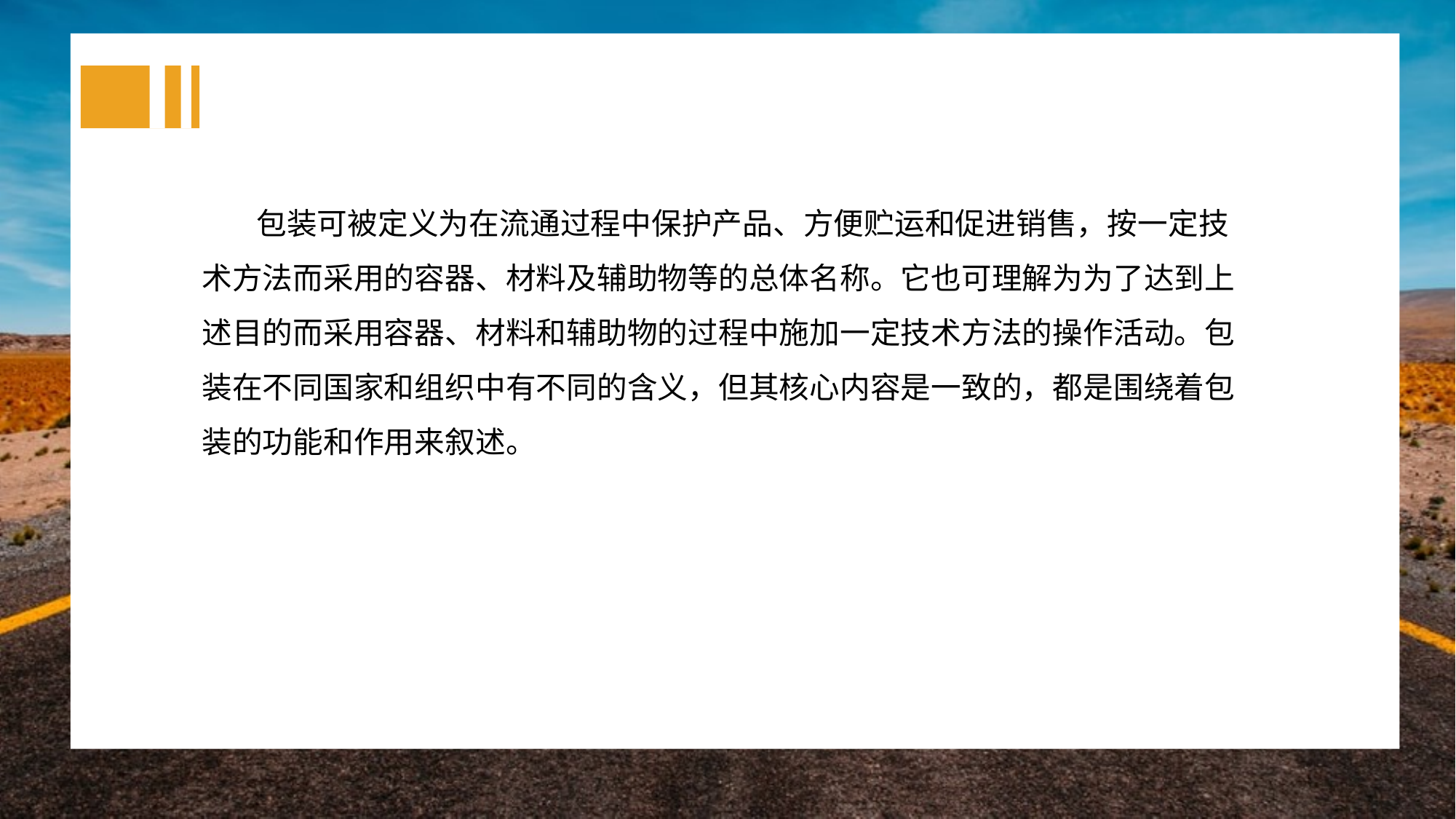

包装可被定义为在流通过程中保护产品、方便贮运和促进销售，按一定技术方法而采用的容器、材料及辅助物等的总体名称。它也可理解为为了达到上述目的而采用容器、材料和辅助物的过程中施加一定技术方法的操作活动。包装在不同国家和组织中有不同的含义，但其核心内容是一致的，都是围绕着包装的功能和作用来叙述。